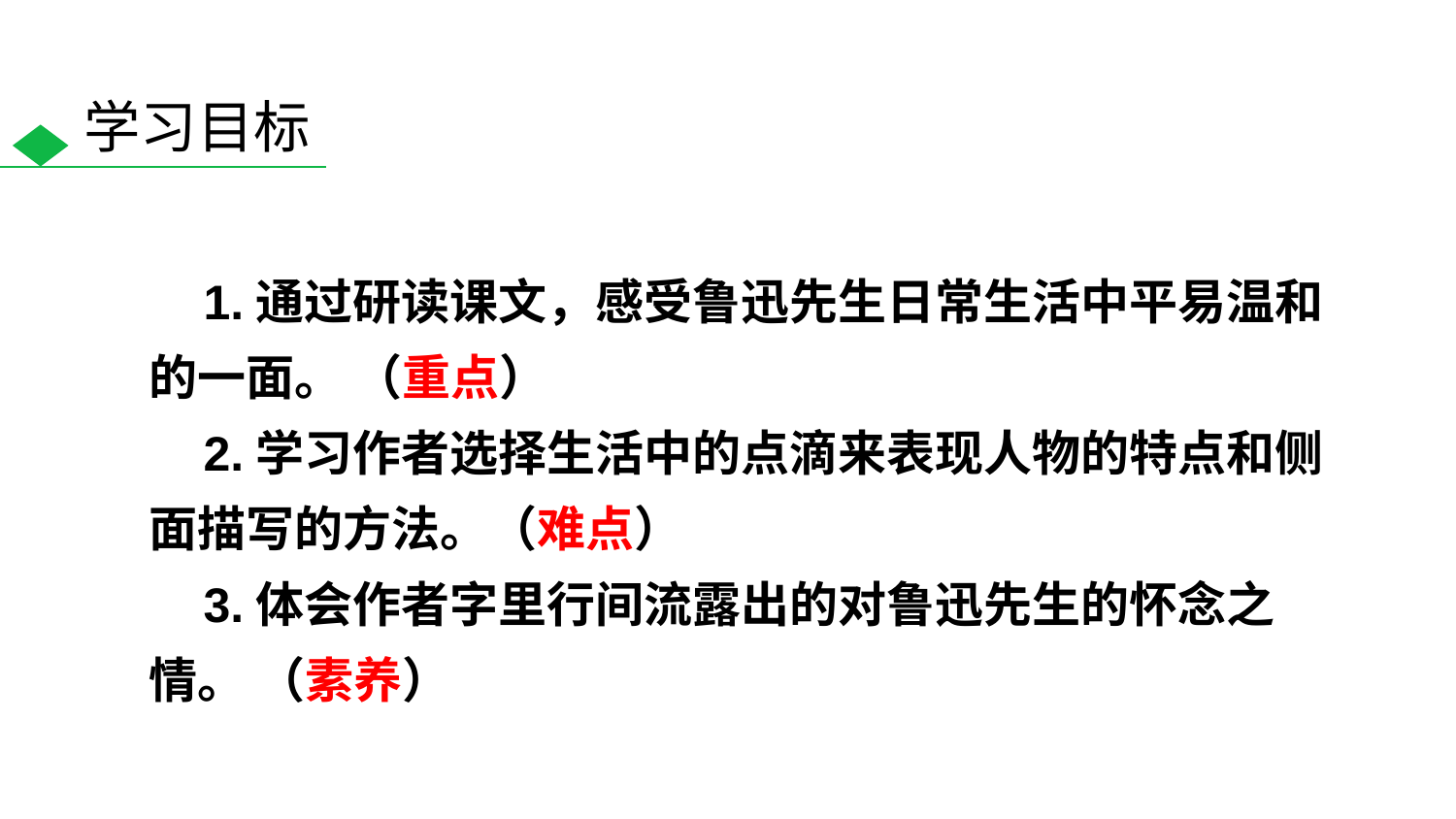

学习目标

    1.通过研读课文，感受鲁迅先生日常生活中平易温和的一面。 （重点）
    2.学习作者选择生活中的点滴来表现人物的特点和侧面描写的方法。（难点）
    3.体会作者字里行间流露出的对鲁迅先生的怀念之情。 （素养）